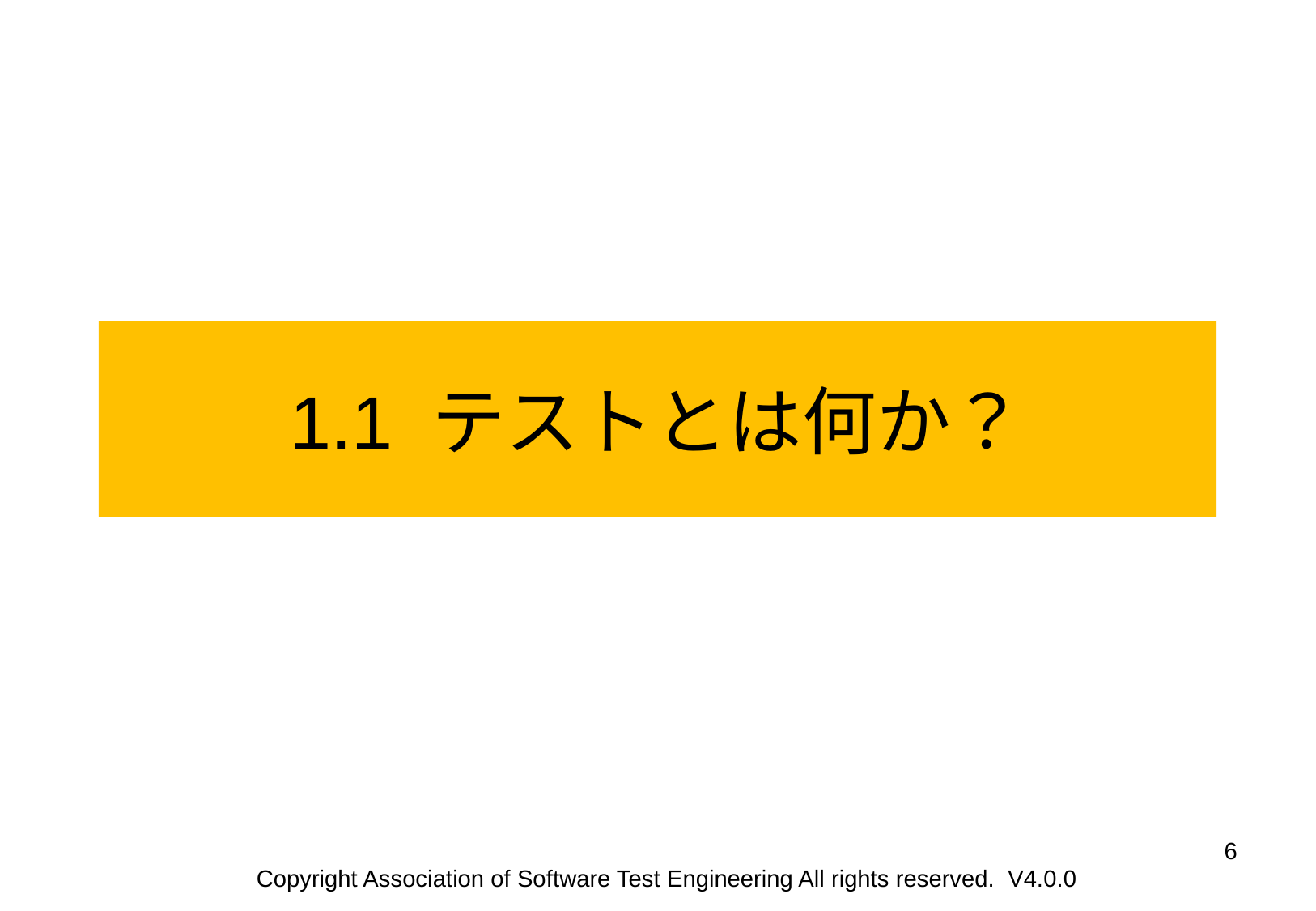

1.1 テストとは何か？
6
Copyright Association of Software Test Engineering All rights reserved.  V4.0.0